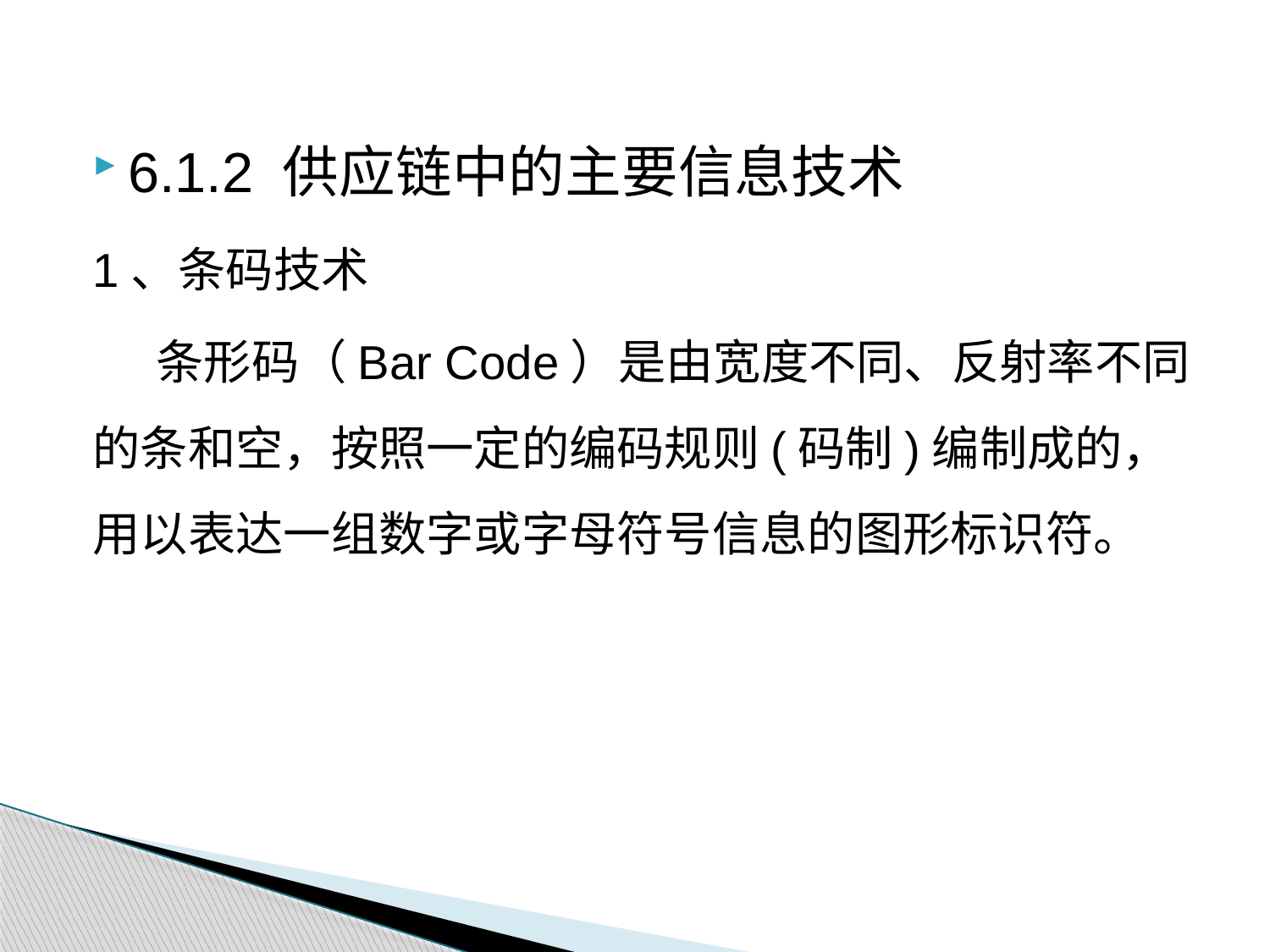

6.1.2 供应链中的主要信息技术
1、条码技术
条形码（Bar Code）是由宽度不同、反射率不同的条和空，按照一定的编码规则(码制)编制成的，用以表达一组数字或字母符号信息的图形标识符。